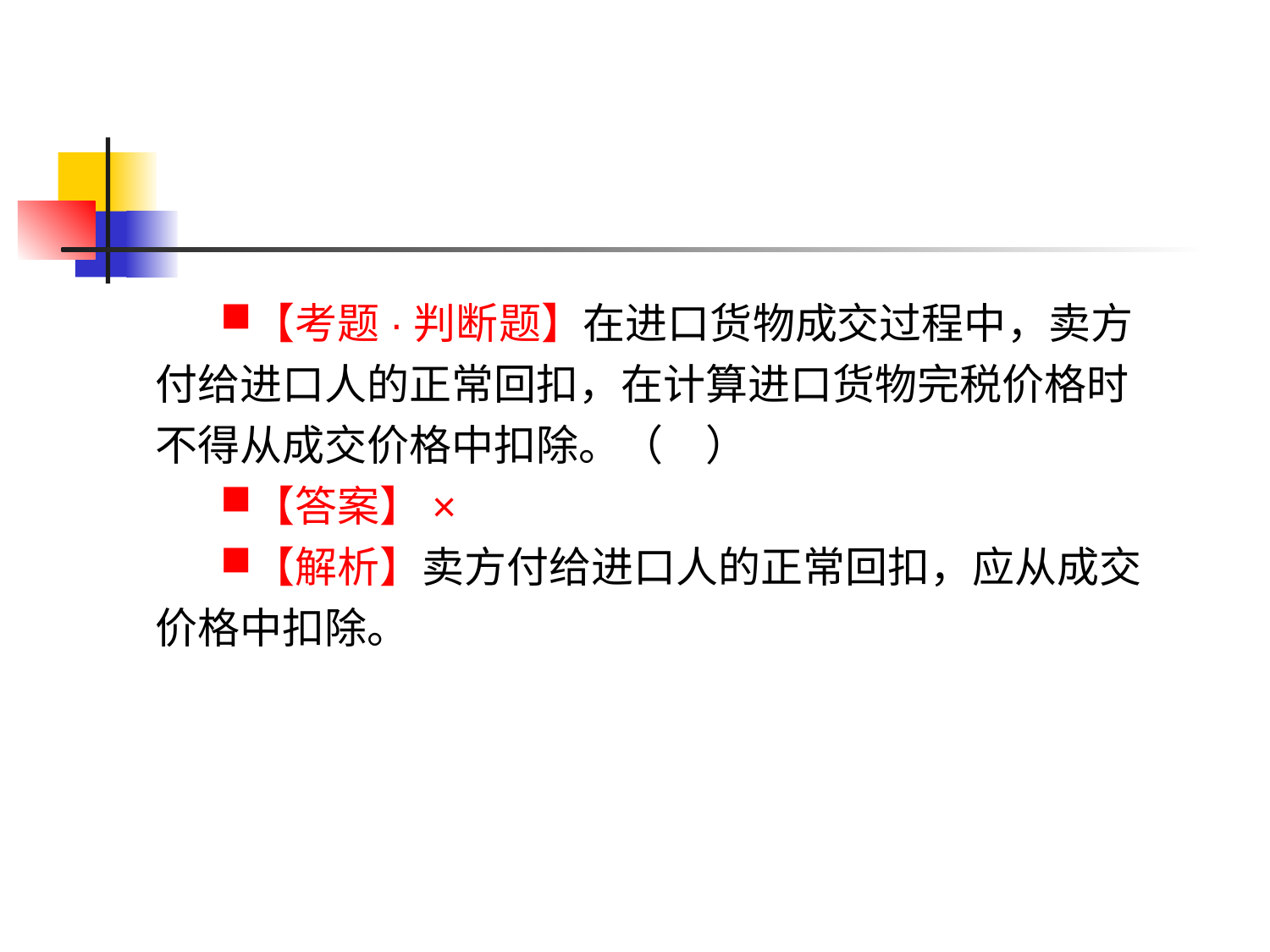

#
【考题·判断题】在进口货物成交过程中，卖方付给进口人的正常回扣，在计算进口货物完税价格时不得从成交价格中扣除。（　）
【答案】×
【解析】卖方付给进口人的正常回扣，应从成交价格中扣除。